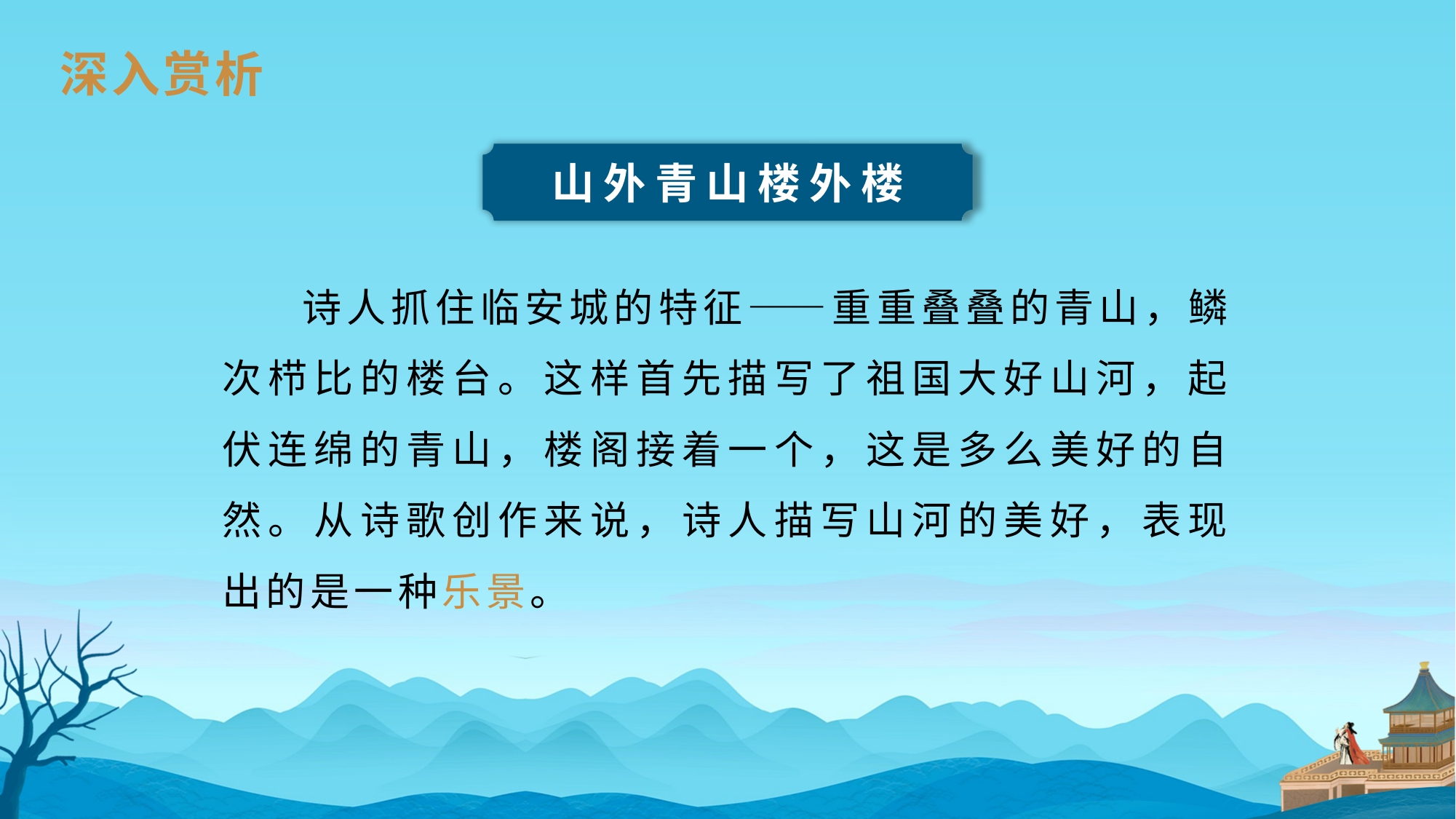

深入赏析

山外青山楼外楼
     诗人抓住临安城的特征——重重叠叠的青山，鳞次栉比的楼台。这样首先描写了祖国大好山河，起伏连绵的青山，楼阁接着一个，这是多么美好的自然。从诗歌创作来说，诗人描写山河的美好，表现出的是一种乐景。